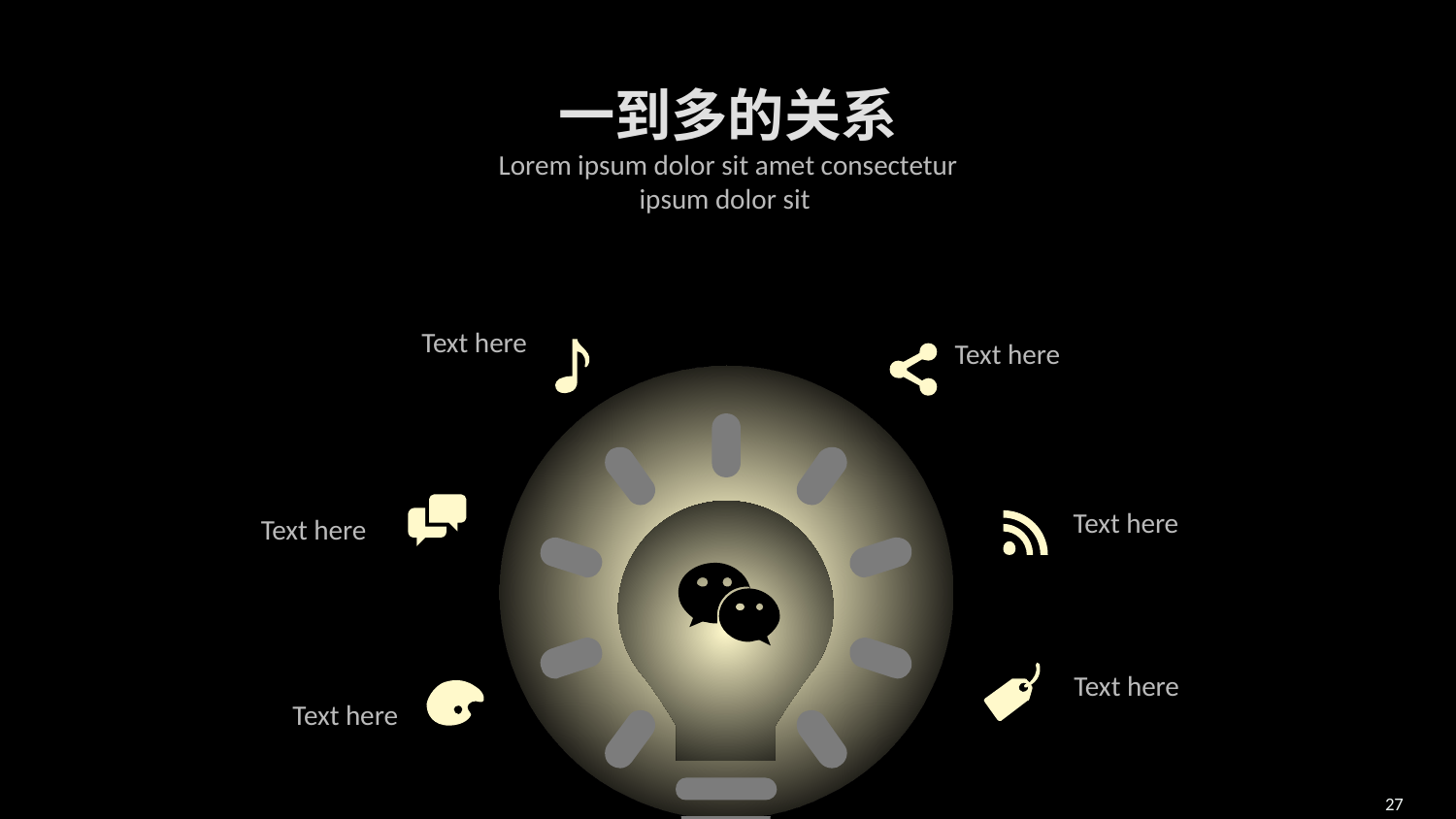

一到多的关系
Lorem ipsum dolor sit amet consectetur ipsum dolor sit
Text here
Text here

Text here
Text here

Text here

Text here